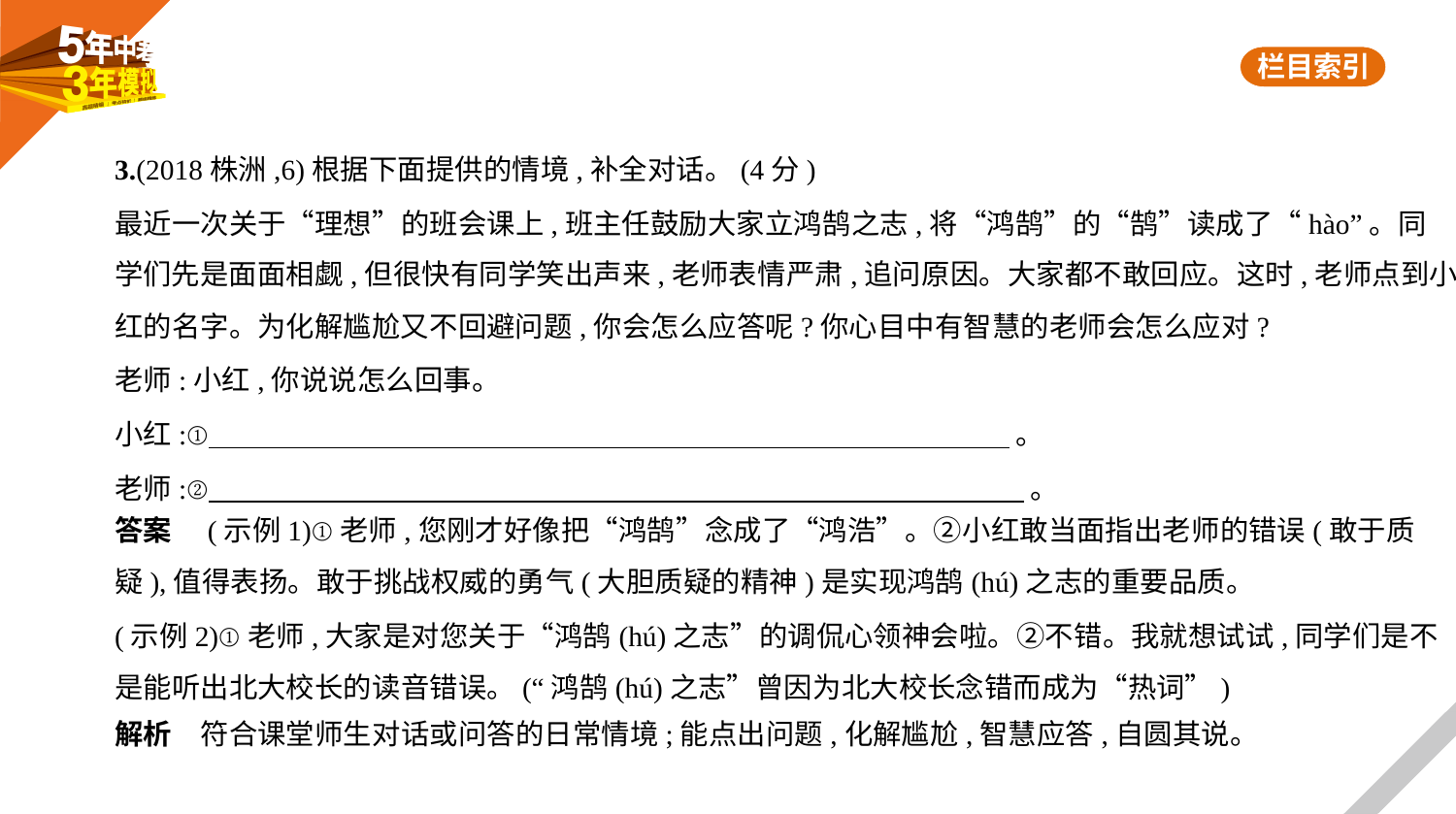

3.(2018株洲,6)根据下面提供的情境,补全对话。(4分)
最近一次关于“理想”的班会课上,班主任鼓励大家立鸿鹄之志,将“鸿鹄”的“鹄”读成了“hào”。同
学们先是面面相觑,但很快有同学笑出声来,老师表情严肃,追问原因。大家都不敢回应。这时,老师点到小
红的名字。为化解尴尬又不回避问题,你会怎么应答呢?你心目中有智慧的老师会怎么应对?
老师:小红,你说说怎么回事。
小红:①                                                                                                              。
老师:②                                                                                                                。
答案　(示例1)①老师,您刚才好像把“鸿鹄”念成了“鸿浩”。②小红敢当面指出老师的错误(敢于质
疑),值得表扬。敢于挑战权威的勇气(大胆质疑的精神)是实现鸿鹄(hú)之志的重要品质。
(示例2)①老师,大家是对您关于“鸿鹄(hú)之志”的调侃心领神会啦。②不错。我就想试试,同学们是不
是能听出北大校长的读音错误。(“鸿鹄(hú)之志”曾因为北大校长念错而成为“热词”)
解析　符合课堂师生对话或问答的日常情境;能点出问题,化解尴尬,智慧应答,自圆其说。